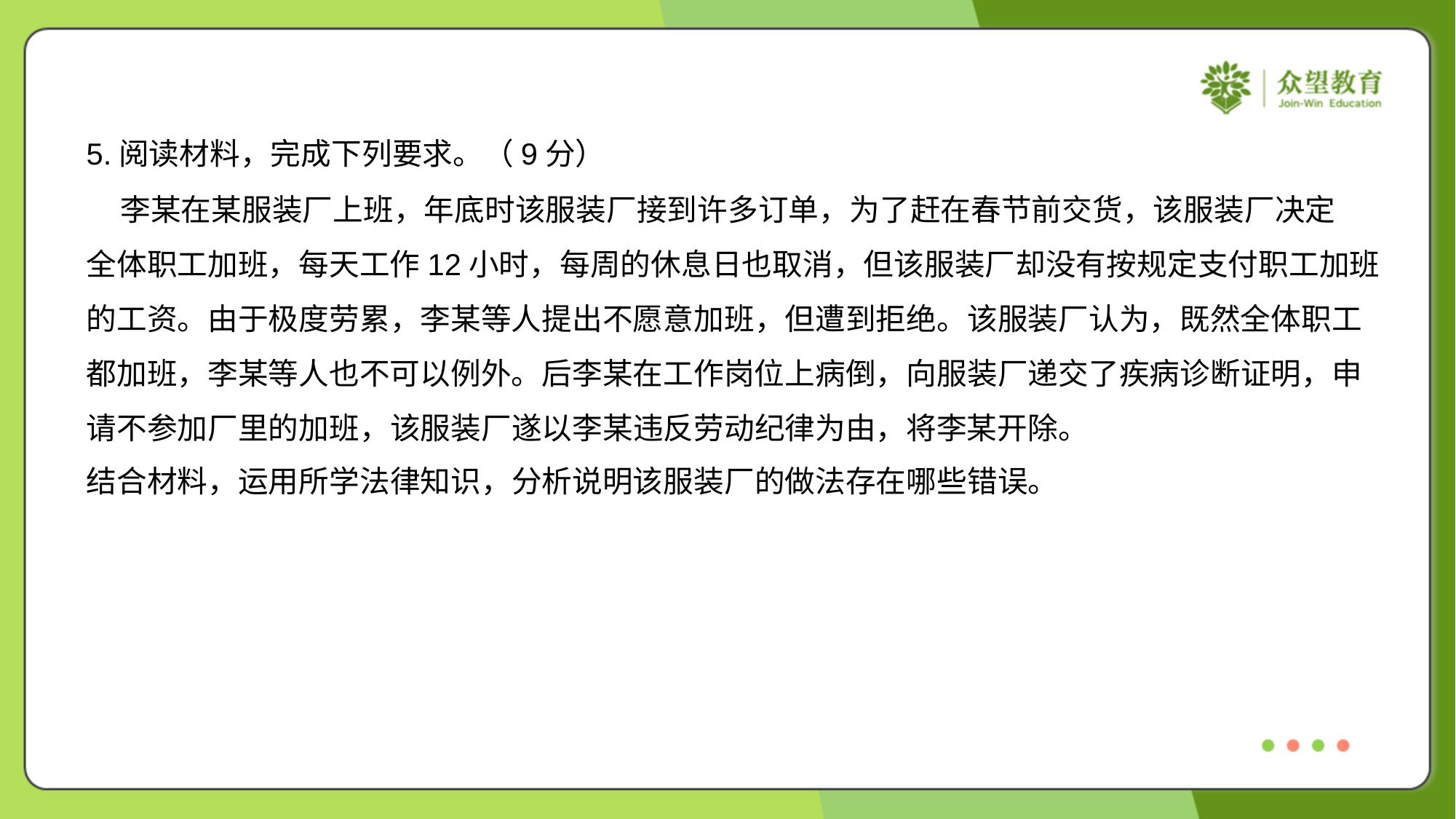

5.阅读材料，完成下列要求。（9分）
    李某在某服装厂上班，年底时该服装厂接到许多订单，为了赶在春节前交货，该服装厂决定
全体职工加班，每天工作12小时，每周的休息日也取消，但该服装厂却没有按规定支付职工加班
的工资。由于极度劳累，李某等人提出不愿意加班，但遭到拒绝。该服装厂认为，既然全体职工
都加班，李某等人也不可以例外。后李某在工作岗位上病倒，向服装厂递交了疾病诊断证明，申
请不参加厂里的加班，该服装厂遂以李某违反劳动纪律为由，将李某开除。
结合材料，运用所学法律知识，分析说明该服装厂的做法存在哪些错误。